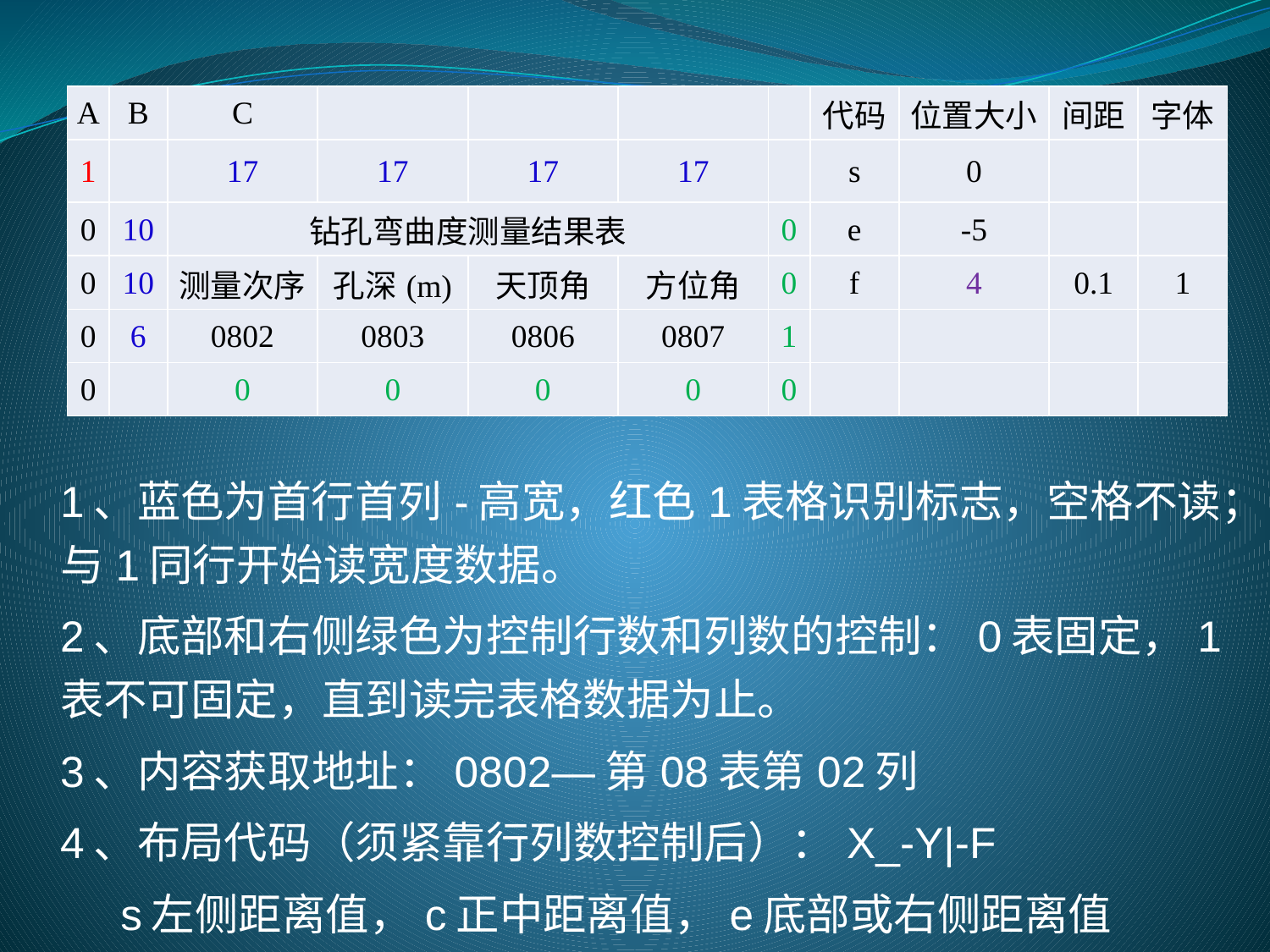

| A | B | C |  |  |  |  | 代码 | 位置大小 | 间距 | 字体 |
| --- | --- | --- | --- | --- | --- | --- | --- | --- | --- | --- |
| 1 |  | 17 | 17 | 17 | 17 |  | s | 0 |  |  |
| 0 | 10 | 钻孔弯曲度测量结果表 |  |  |  | 0 | e | -5 |  |  |
| 0 | 10 | 测量次序 | 孔深(m) | 天顶角 | 方位角 | 0 | f | 4 | 0.1 | 1 |
| 0 | 6 | 0802 | 0803 | 0806 | 0807 | 1 |  |  |  |  |
| 0 |  | 0 | 0 | 0 | 0 | 0 |  |  |  |  |
# 附表设置

1、蓝色为首行首列-高宽，红色1表格识别标志，空格不读；与1同行开始读宽度数据。
2、底部和右侧绿色为控制行数和列数的控制：0表固定，1表不可固定，直到读完表格数据为止。
3、内容获取地址：0802—第08表第02列
4、布局代码（须紧靠行列数控制后）：X_-Y|-F
     s左侧距离值，c正中距离值，e底部或右侧距离值